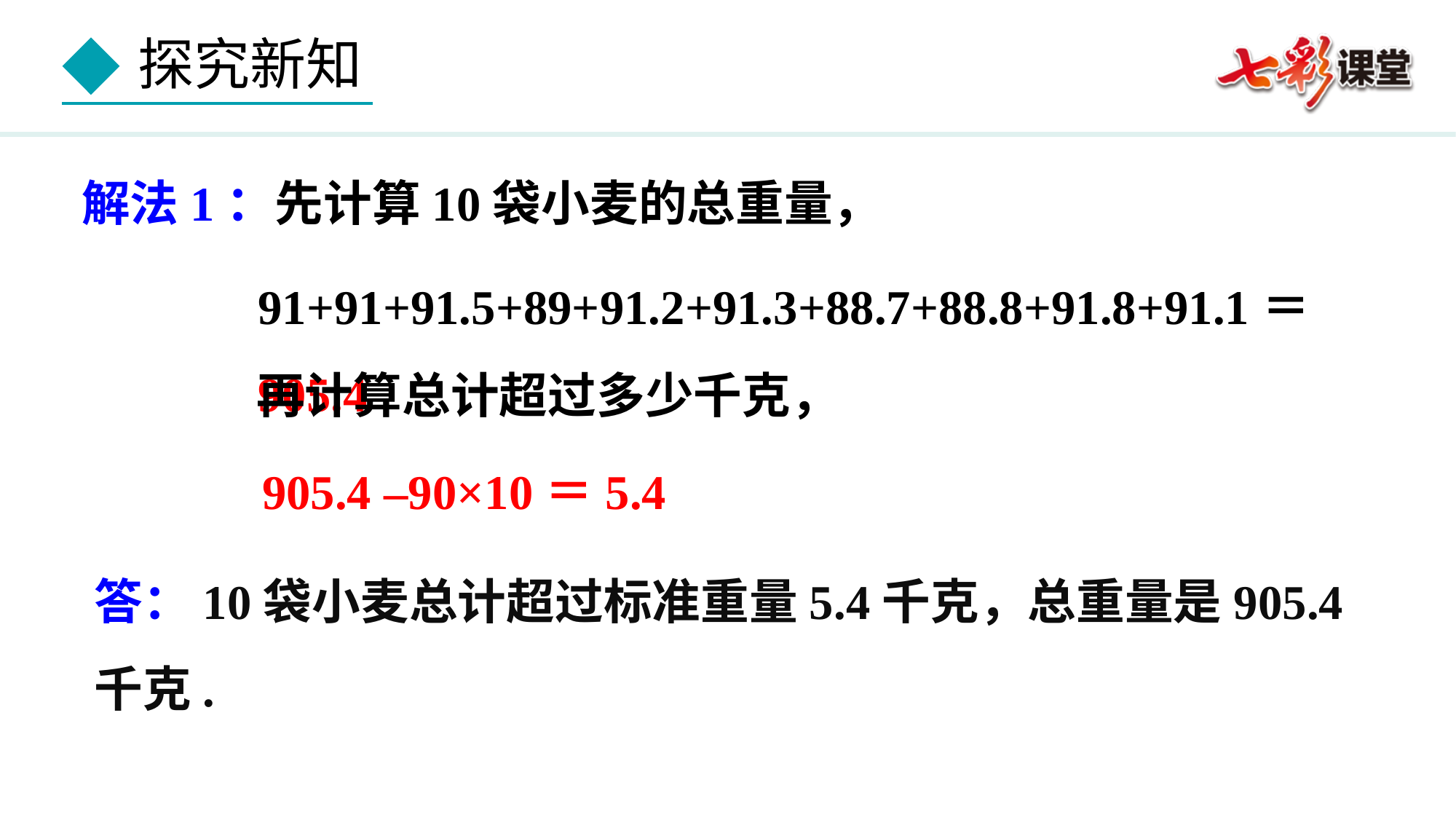

解法1：先计算10袋小麦的总重量，
91+91+91.5+89+91.2+91.3+88.7+88.8+91.8+91.1＝905.4
再计算总计超过多少千克，
905.4 –90×10＝5.4
答：10袋小麦总计超过标准重量5.4千克，总重量是905.4千克.